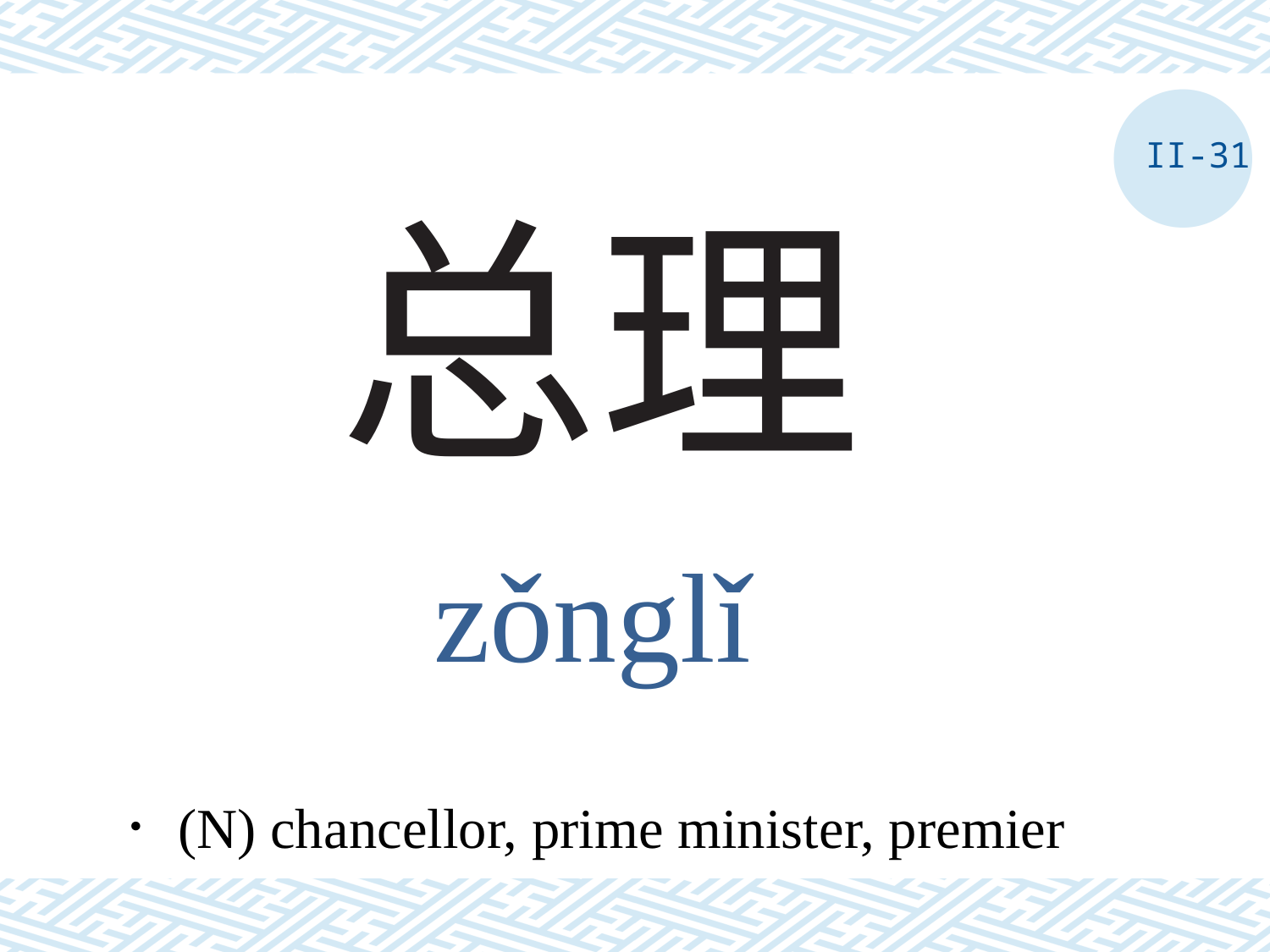

II-31

# 总理
zǒnglǐ
．(N) chancellor, prime minister, premier